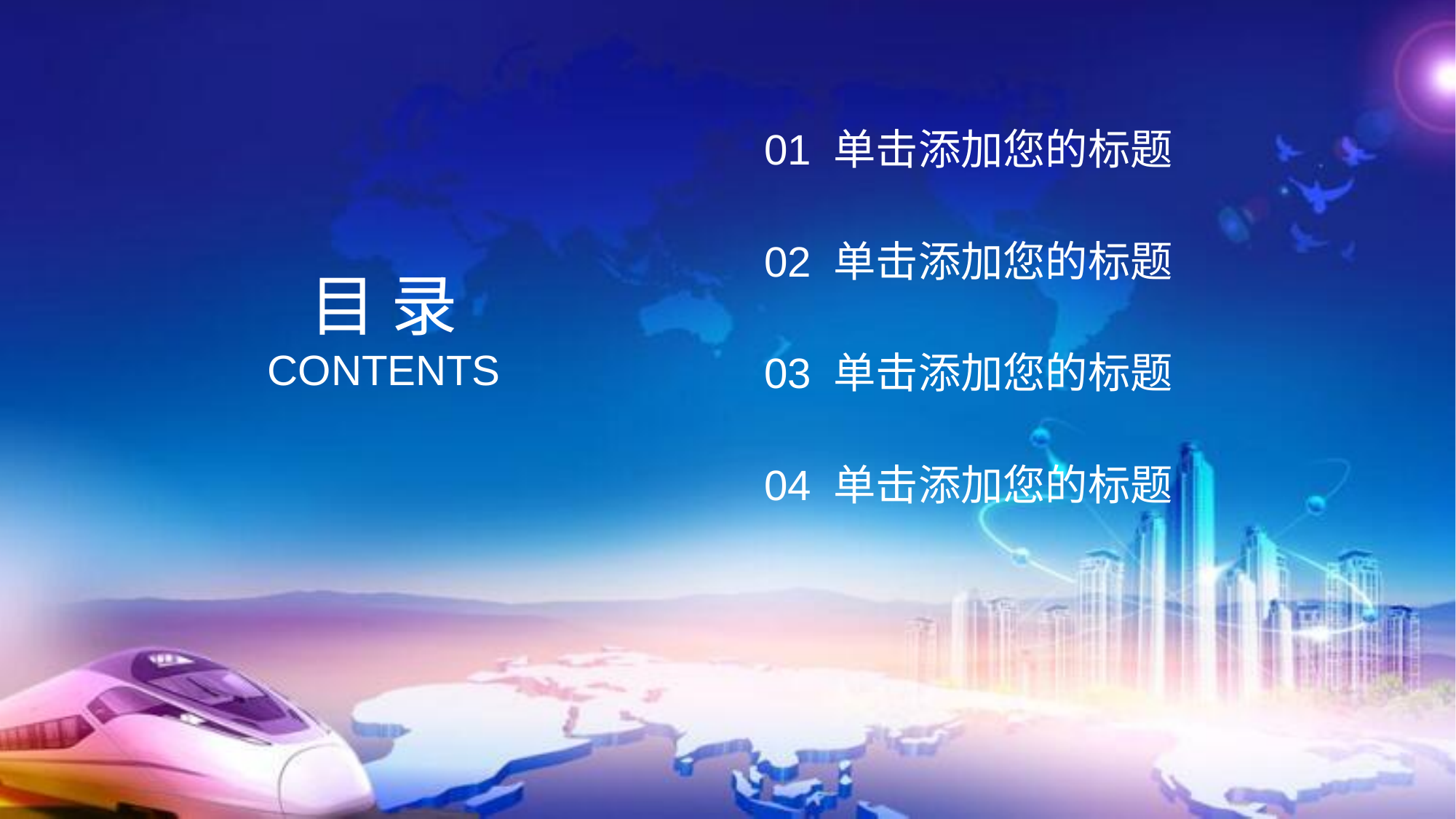

01 单击添加您的标题
02 单击添加您的标题
目 录
CONTENTS
03 单击添加您的标题
04 单击添加您的标题